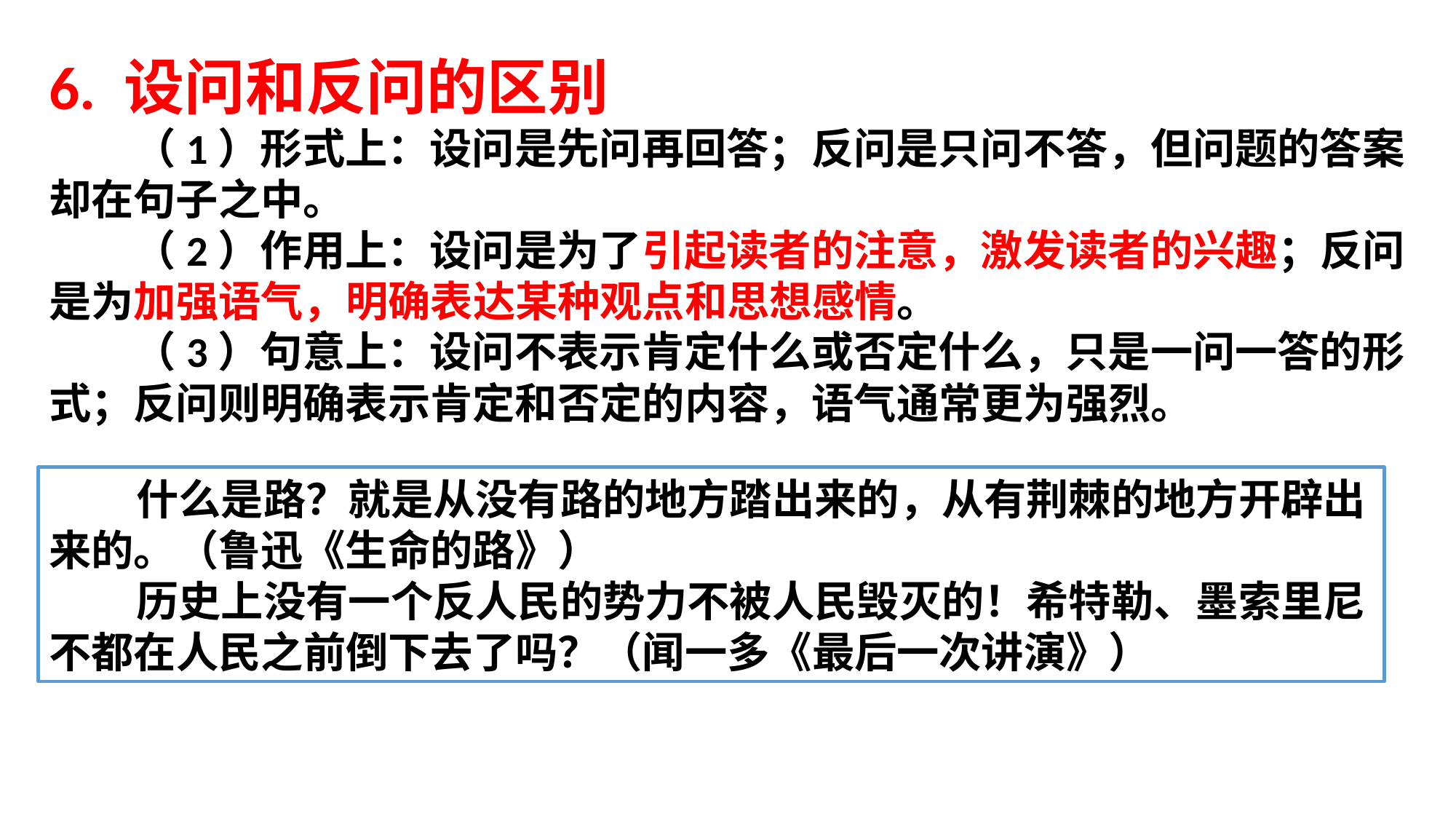

6. 设问和反问的区别
　　（1）形式上：设问是先问再回答；反问是只问不答，但问题的答案却在句子之中。
　　（2）作用上：设问是为了引起读者的注意，激发读者的兴趣；反问是为加强语气，明确表达某种观点和思想感情。
　　（3）句意上：设问不表示肯定什么或否定什么，只是一问一答的形式；反问则明确表示肯定和否定的内容，语气通常更为强烈。
        什么是路？就是从没有路的地方踏出来的，从有荆棘的地方开辟出来的。（鲁迅《生命的路》）
        历史上没有一个反人民的势力不被人民毁灭的！希特勒、墨索里尼不都在人民之前倒下去了吗？（闻一多《最后一次讲演》）